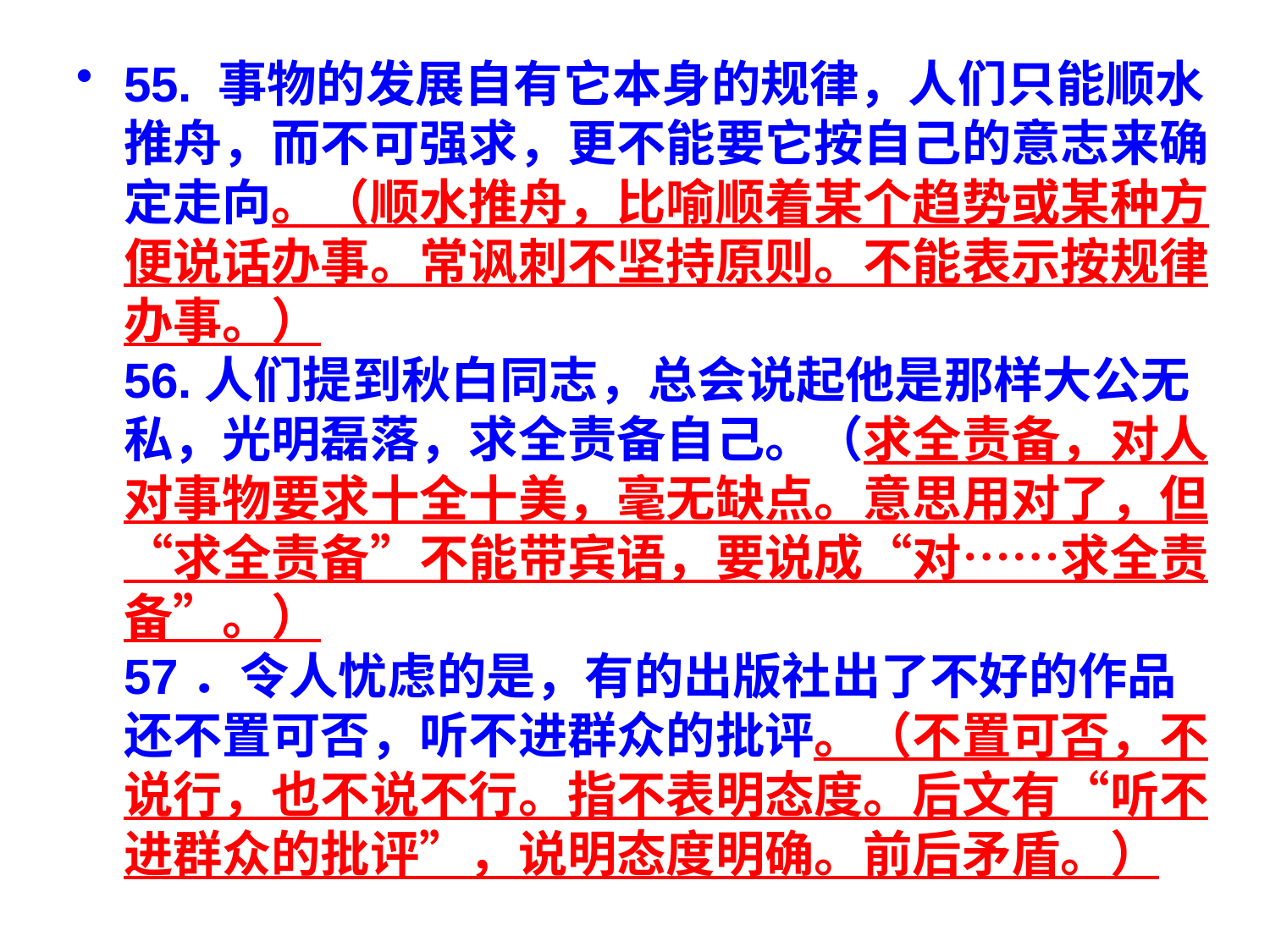

55. 事物的发展自有它本身的规律，人们只能顺水推舟，而不可强求，更不能要它按自己的意志来确定走向。（顺水推舟，比喻顺着某个趋势或某种方便说话办事。常讽刺不坚持原则。不能表示按规律办事。）
56.人们提到秋白同志，总会说起他是那样大公无私，光明磊落，求全责备自己。（求全责备，对人对事物要求十全十美，毫无缺点。意思用对了，但“求全责备”不能带宾语，要说成“对……求全责备”。）
57．令人忧虑的是，有的出版社出了不好的作品还不置可否，听不进群众的批评。（不置可否，不说行，也不说不行。指不表明态度。后文有“听不进群众的批评”，说明态度明确。前后矛盾。）